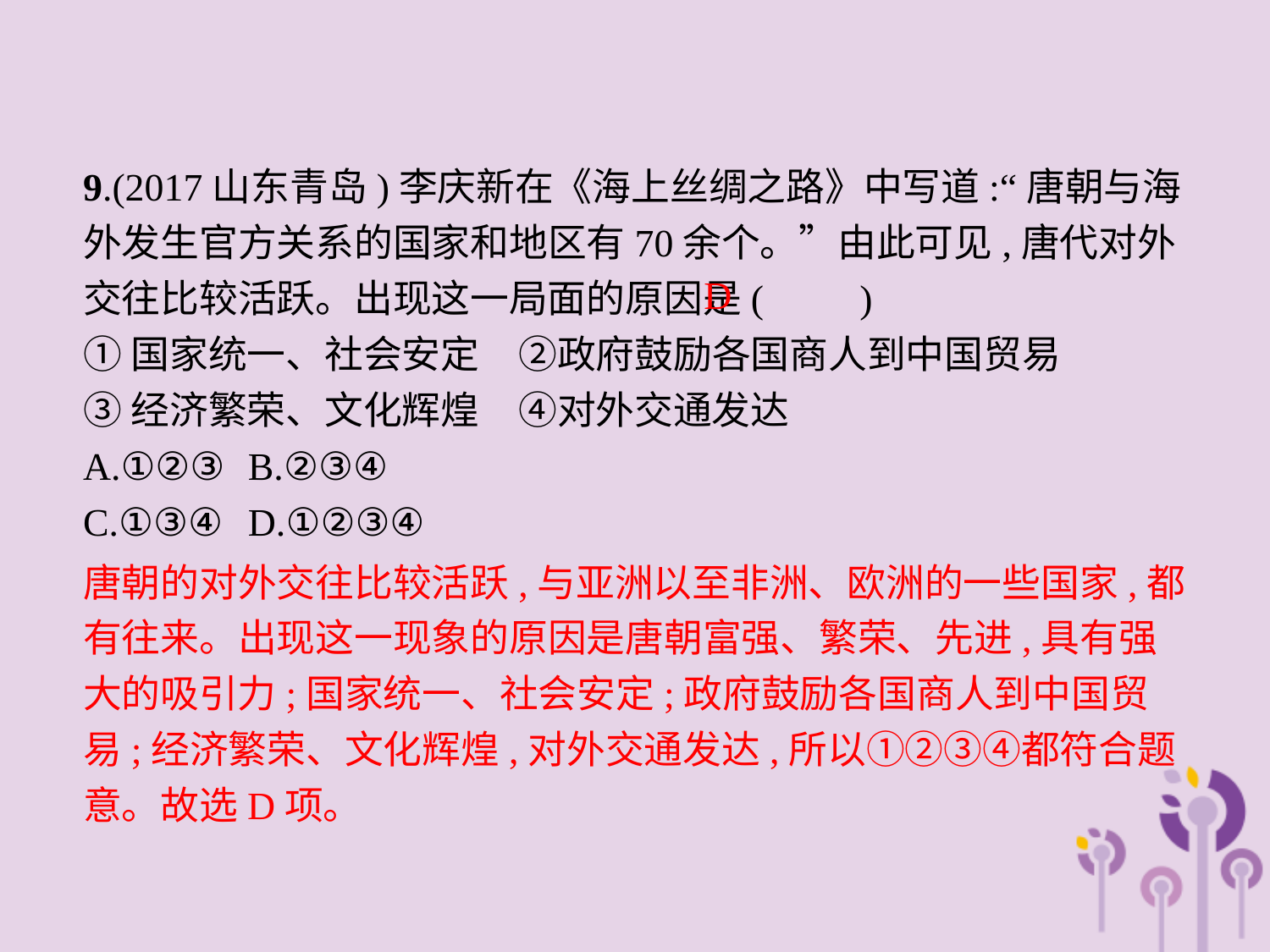

9.(2017山东青岛)李庆新在《海上丝绸之路》中写道:“唐朝与海外发生官方关系的国家和地区有70余个。”由此可见,唐代对外交往比较活跃。出现这一局面的原因是(　　)
①国家统一、社会安定　②政府鼓励各国商人到中国贸易
③经济繁荣、文化辉煌　④对外交通发达
A.①②③	B.②③④
C.①③④	D.①②③④
D
唐朝的对外交往比较活跃,与亚洲以至非洲、欧洲的一些国家,都有往来。出现这一现象的原因是唐朝富强、繁荣、先进,具有强大的吸引力;国家统一、社会安定;政府鼓励各国商人到中国贸易;经济繁荣、文化辉煌,对外交通发达,所以①②③④都符合题意。故选D项。